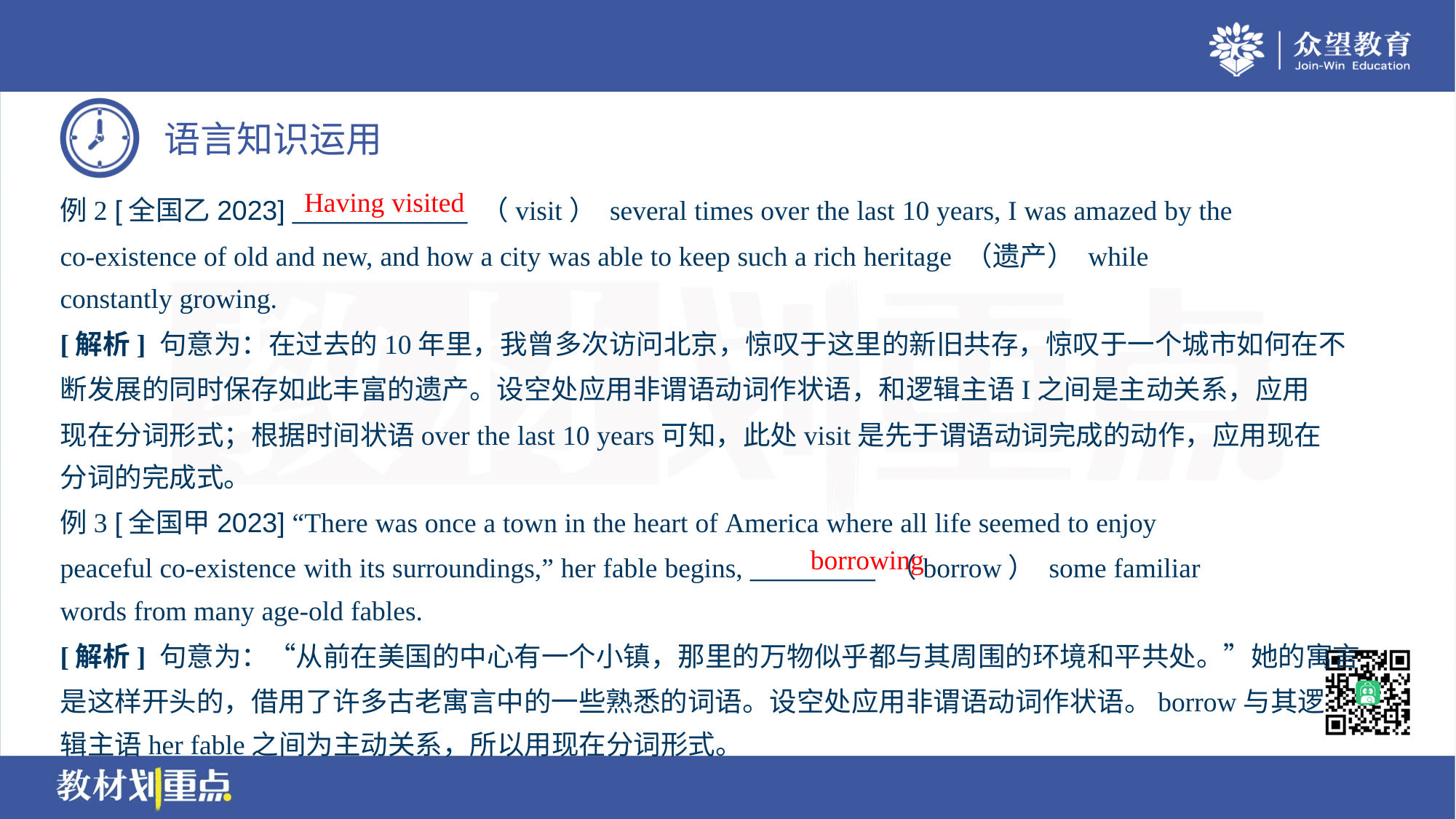

Having visited
例2 [全国乙2023] ______________ （visit） several times over the last 10 years, I was amazed by the
co-existence of old and new, and how a city was able to keep such a rich heritage （遗产） while
constantly growing.
[解析] 句意为：在过去的10年里，我曾多次访问北京，惊叹于这里的新旧共存，惊叹于一个城市如何在不
断发展的同时保存如此丰富的遗产。设空处应用非谓语动词作状语，和逻辑主语I之间是主动关系，应用
现在分词形式；根据时间状语over the last 10 years可知，此处visit是先于谓语动词完成的动作，应用现在
分词的完成式。
例3 [全国甲2023] “There was once a town in the heart of America where all life seemed to enjoy
peaceful co-existence with its surroundings,” her fable begins, __________ （borrow） some familiar
words from many age-old fables.
borrowing
[解析] 句意为：“从前在美国的中心有一个小镇，那里的万物似乎都与其周围的环境和平共处。”她的寓言
是这样开头的，借用了许多古老寓言中的一些熟悉的词语。设空处应用非谓语动词作状语。borrow与其逻
辑主语her fable之间为主动关系，所以用现在分词形式。